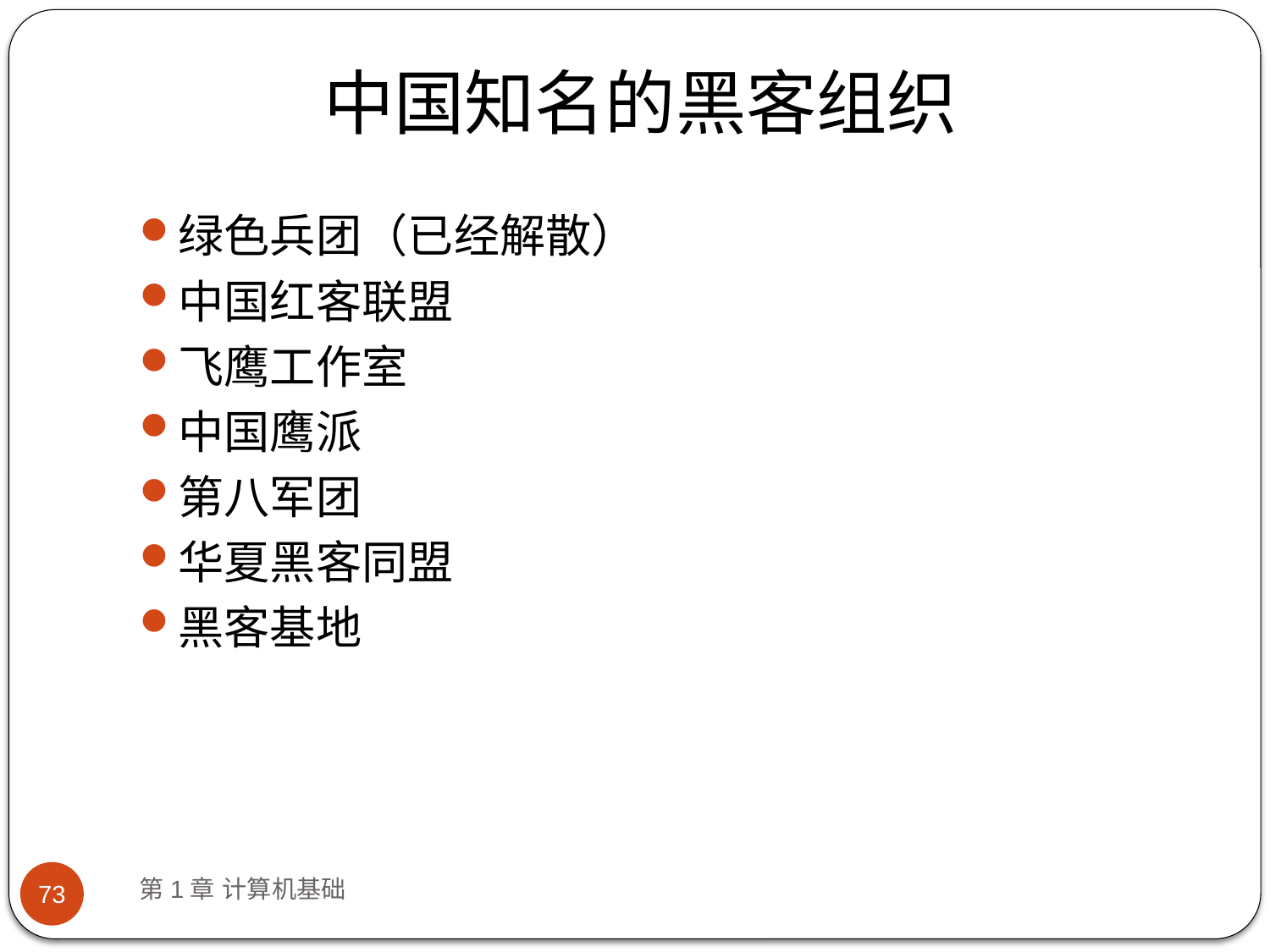

# 中国知名的黑客组织
绿色兵团（已经解散）
中国红客联盟
飞鹰工作室
中国鹰派
第八军团
华夏黑客同盟
黑客基地
第1章 计算机基础
73